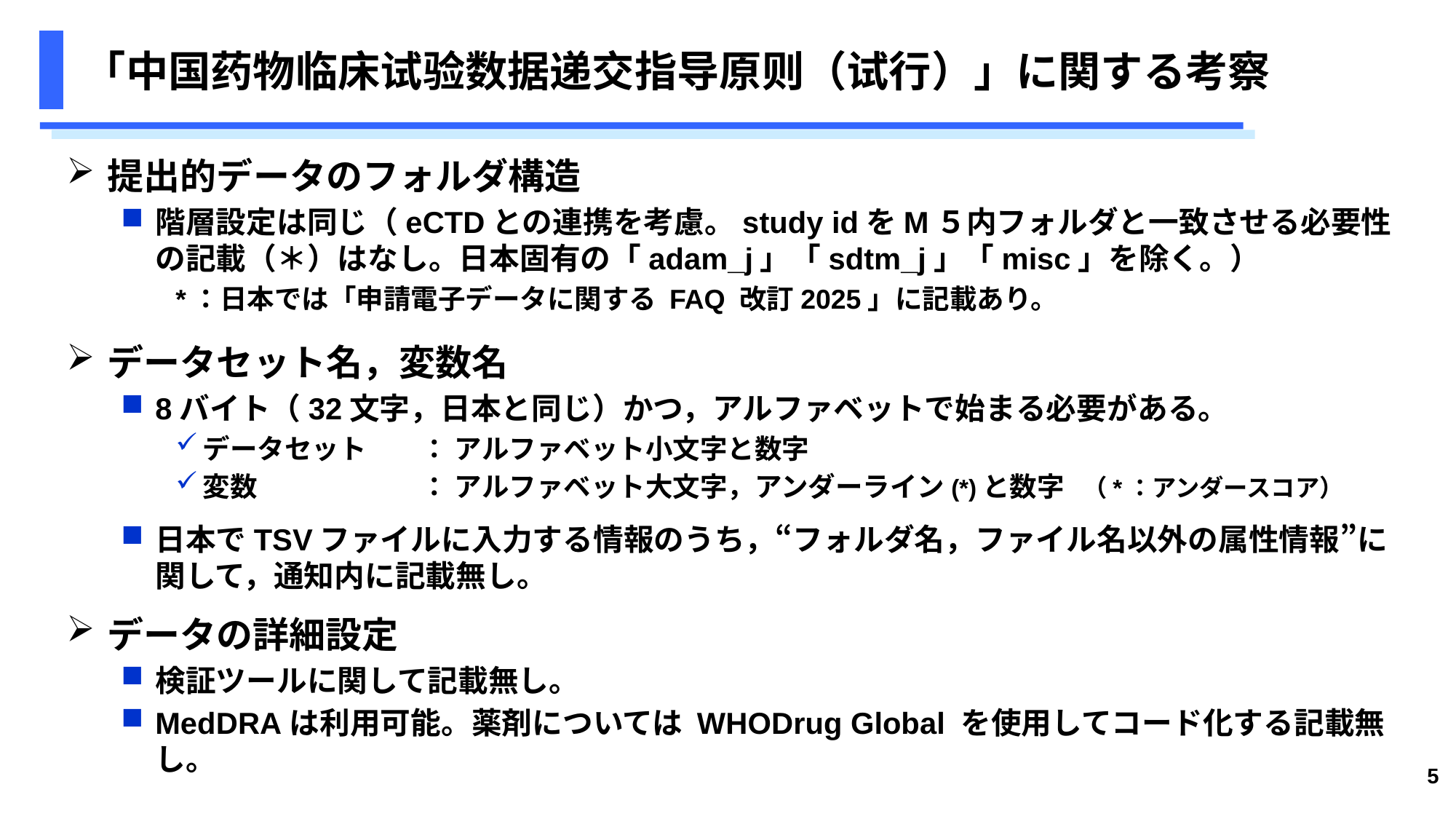

# 「中国药物临床试验数据递交指导原则（试行）」に関する考察
提出的データのフォルダ構造
階層設定は同じ（eCTDとの連携を考慮。study idをM５内フォルダと一致させる必要性の記載（＊）はなし。日本固有の「adam_j」「sdtm_j」「misc」を除く。）
*：日本では「申請電子データに関する FAQ 改訂2025」に記載あり。
データセット名，変数名
8バイト（32文字，日本と同じ）かつ，アルファベットで始まる必要がある。
データセット	： アルファベット小文字と数字
変数		： アルファベット大文字，アンダーライン(*)と数字   （*：アンダースコア）
日本でTSVファイルに入力する情報のうち，“フォルダ名，ファイル名以外の属性情報”に関して，通知内に記載無し。
データの詳細設定
検証ツールに関して記載無し。
MedDRAは利用可能。薬剤については WHODrug Global を使用してコード化する記載無し。

5